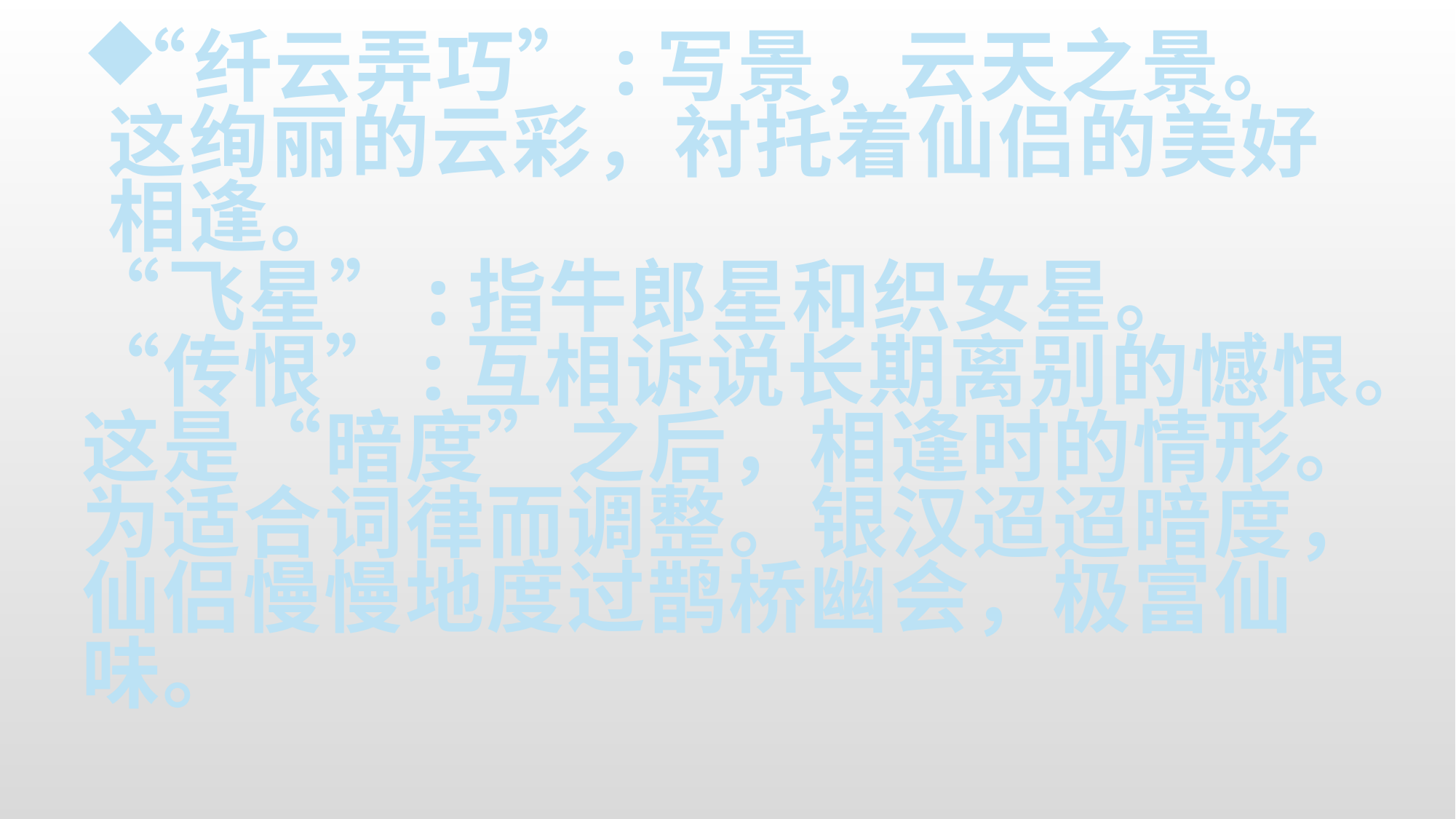

“纤云弄巧”:写景，云天之景。这绚丽的云彩，衬托着仙侣的美好相逢。
“飞星”:指牛郎星和织女星。     “传恨”:互相诉说长期离别的憾恨。这是“暗度”之后，相逢时的情形。为适合词律而调整。银汉迢迢暗度，仙侣慢慢地度过鹊桥幽会，极富仙味。